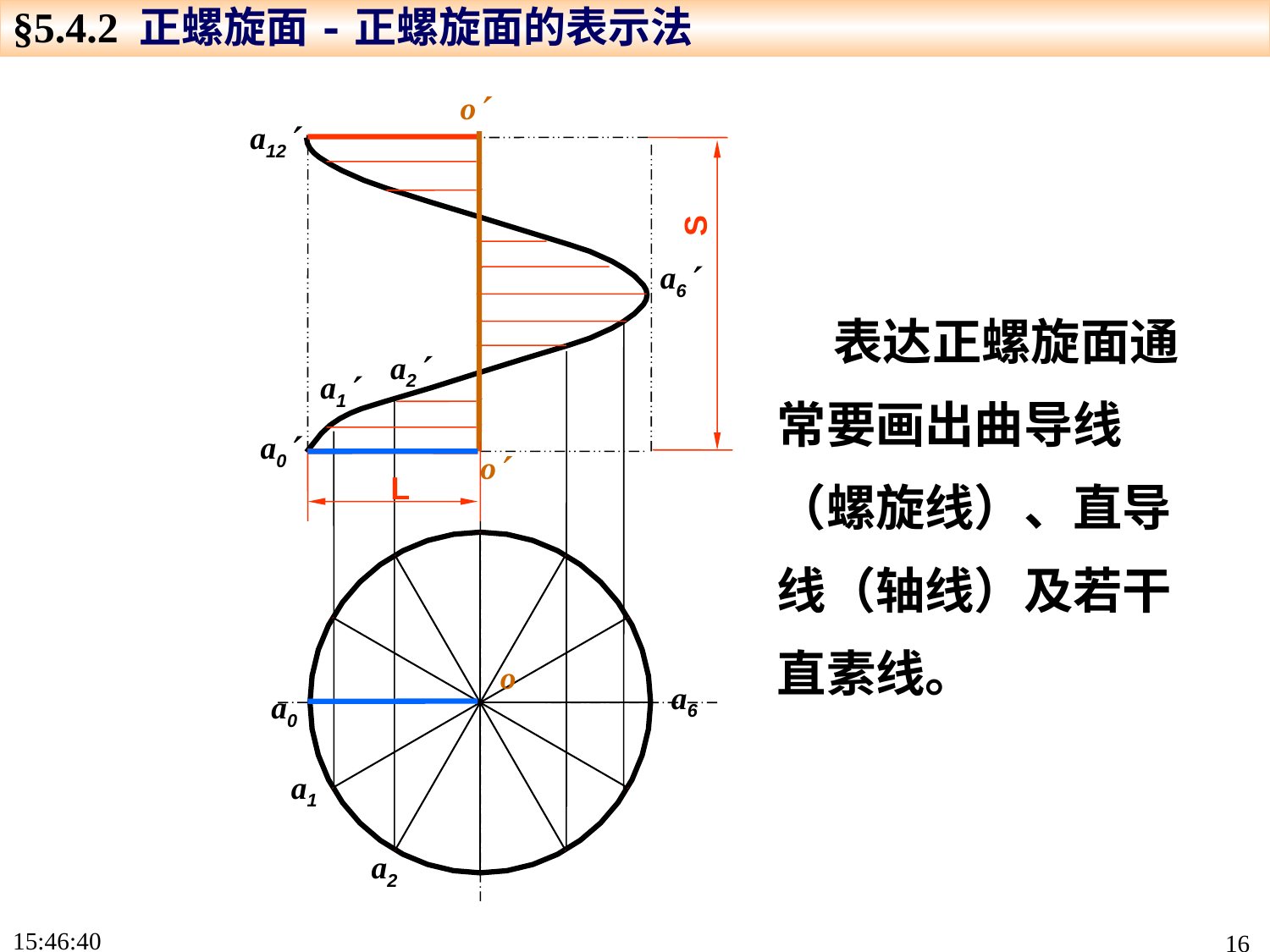

§5.4.2 正螺旋面-正螺旋面的表示法
o′

o′
o
a12′
a6′
a2′
a1′
a0′

S

    表达正螺旋面通常要画出曲导线（螺旋线）、直导线（轴线）及若干直素线。

L

a6
a0
a1
a2

15:46:40
16